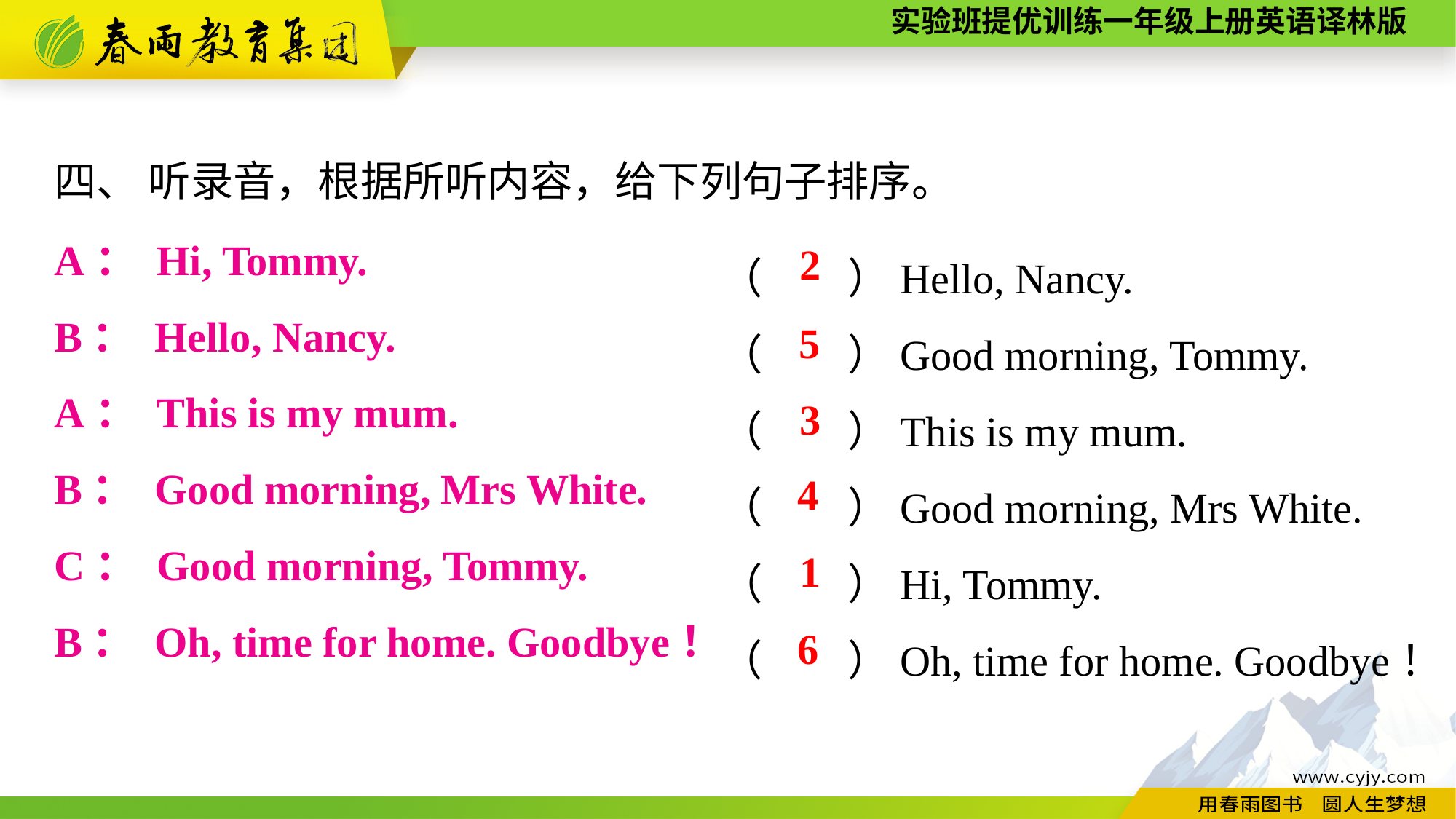

四、 听录音，根据所听内容，给下列句子排序。
A： Hi, Tommy.
B： Hello, Nancy.
A： This is my mum.
B： Good morning, Mrs White.
C： Good morning, Tommy.
B： Oh, time for home. Goodbye！
（　　）Hello, Nancy.
（　　）Good morning, Tommy.
（　　）This is my mum.
（　　）Good morning, Mrs White.
（　　）Hi, Tommy.
（　　）Oh, time for home. Goodbye！
2
5
3
4
1
6